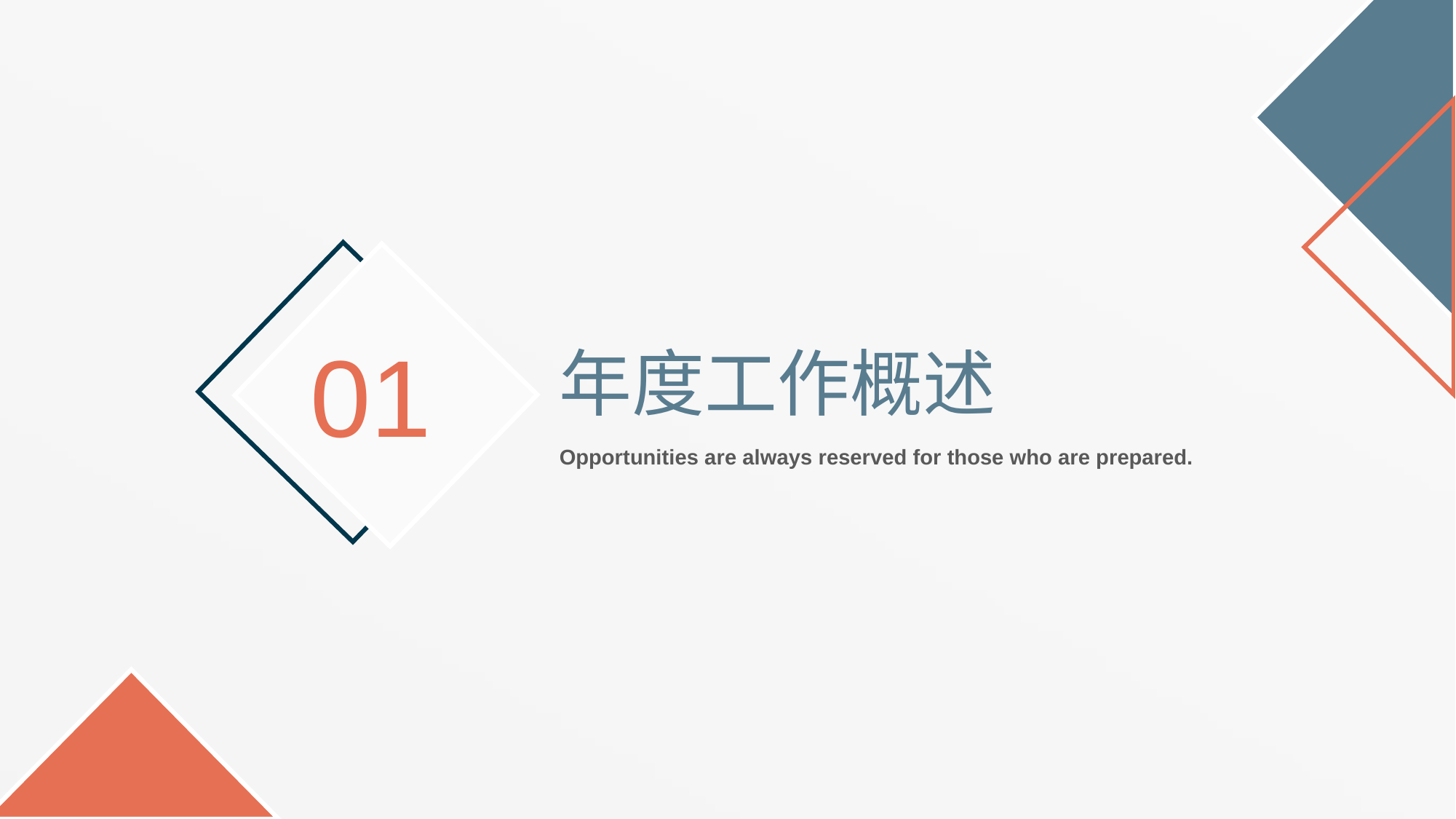

01
年度工作概述
Opportunities are always reserved for those who are prepared.